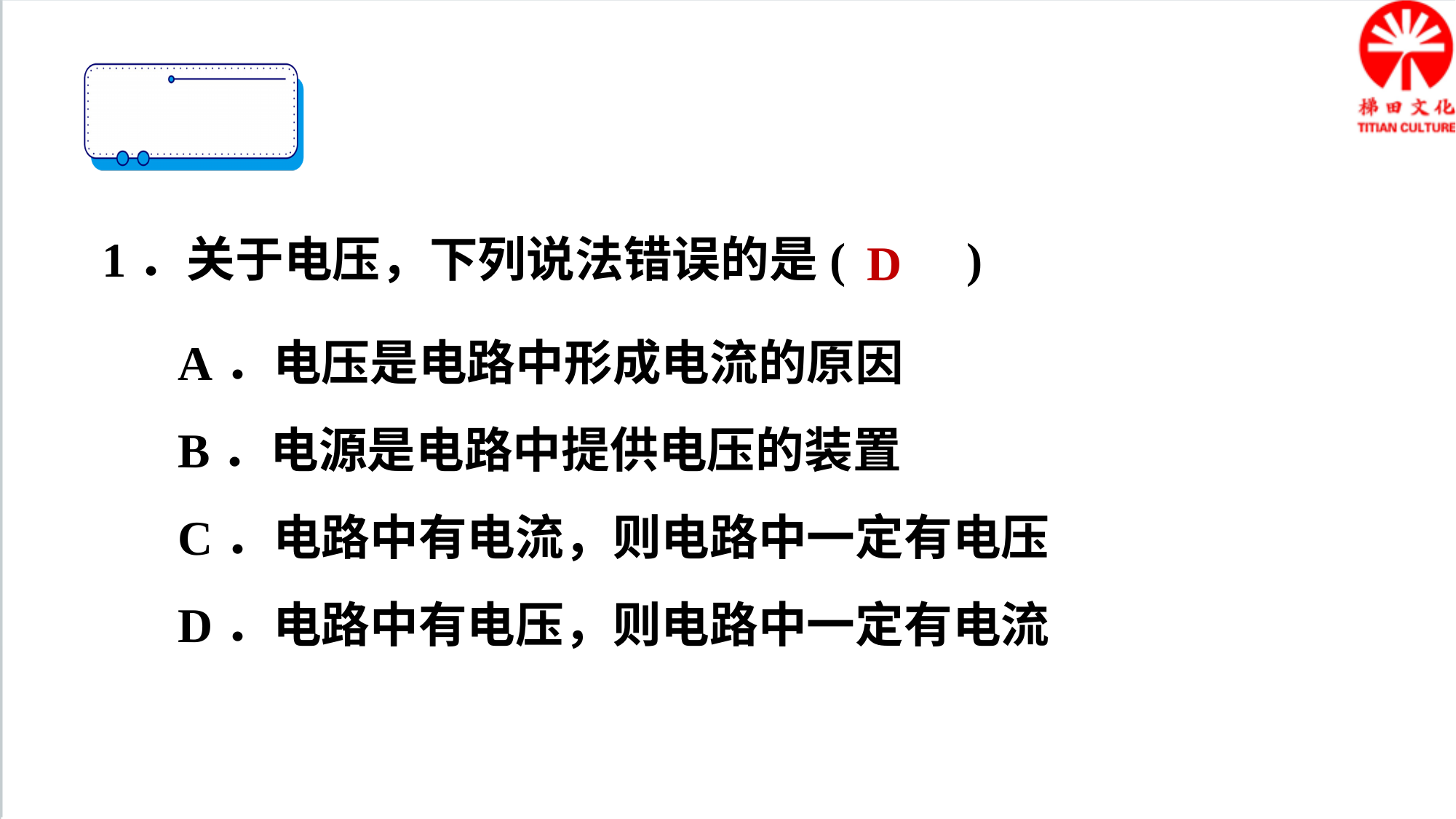

1．关于电压，下列说法错误的是(　　)
D
A．电压是电路中形成电流的原因
B．电源是电路中提供电压的装置
C．电路中有电流，则电路中一定有电压
D．电路中有电压，则电路中一定有电流